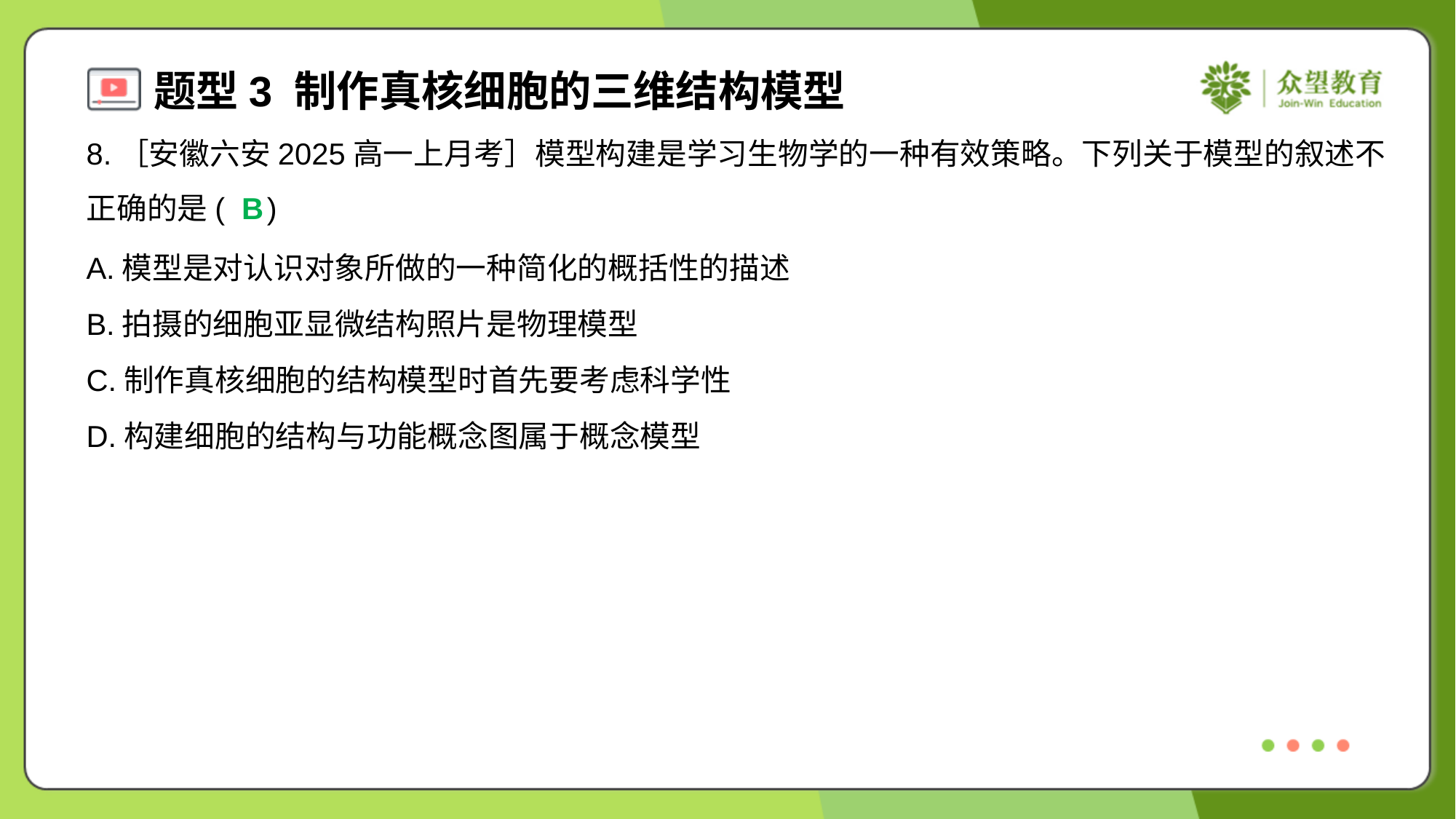

8.［安徽六安2025高一上月考］模型构建是学习生物学的一种有效策略。下列关于模型的叙述不
正确的是(     )
B
A.模型是对认识对象所做的一种简化的概括性的描述
B.拍摄的细胞亚显微结构照片是物理模型
C.制作真核细胞的结构模型时首先要考虑科学性
D.构建细胞的结构与功能概念图属于概念模型